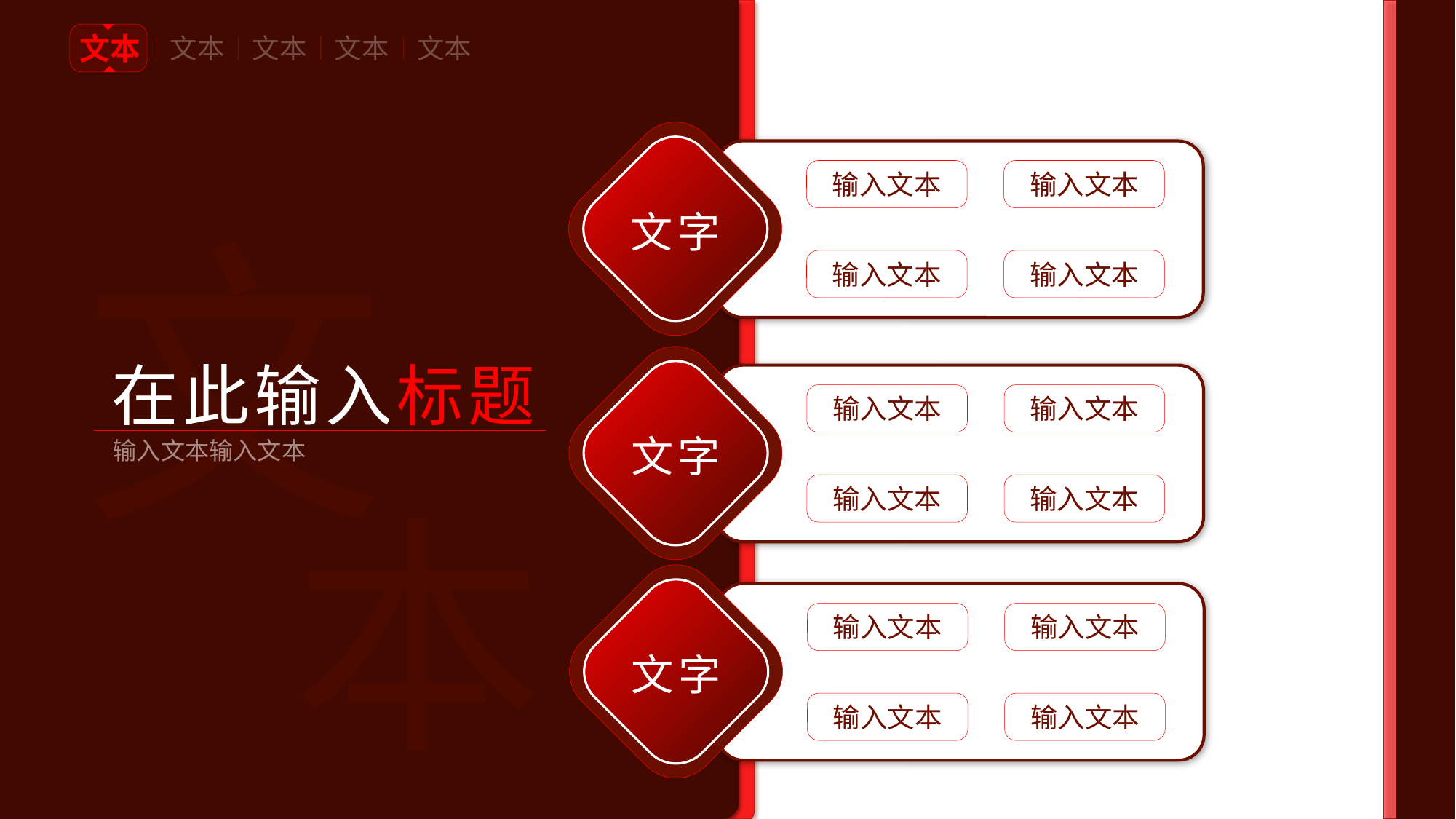

文本
文本
文本
文本
文本

文

文字

输入文本
输入文本

输入文本
输入文本
在此输入标题

文字

本

输入文本
输入文本
输入文本输入文本

输入文本
输入文本

文字

输入文本
输入文本

输入文本
输入文本